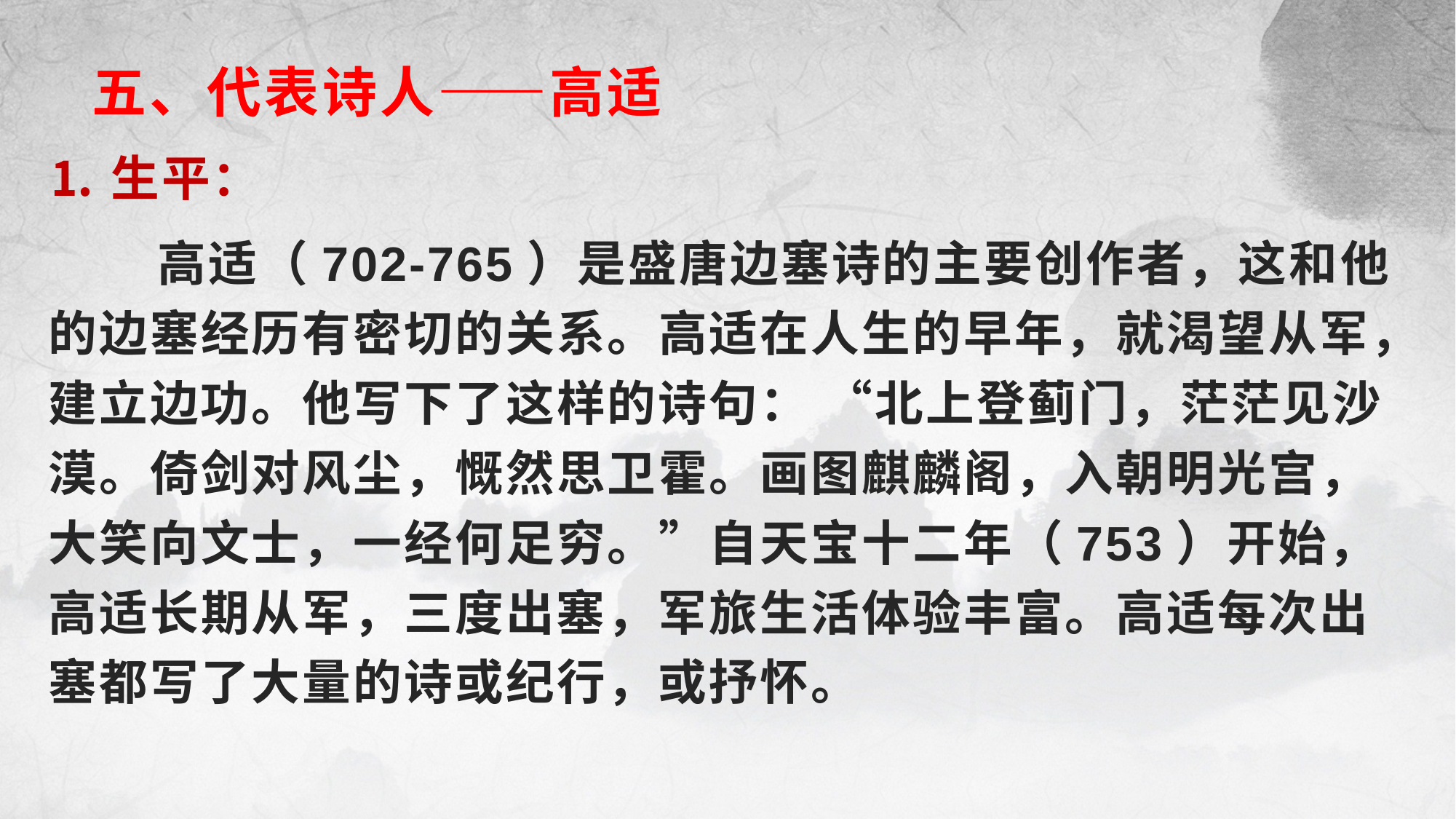

# 五、代表诗人——高适
⒈生平：
	高适（702-765）是盛唐边塞诗的主要创作者，这和他的边塞经历有密切的关系。高适在人生的早年，就渴望从军，建立边功。他写下了这样的诗句： “北上登蓟门，茫茫见沙漠。倚剑对风尘，慨然思卫霍。画图麒麟阁，入朝明光宫，大笑向文士，一经何足穷。”自天宝十二年（753）开始，高适长期从军，三度出塞，军旅生活体验丰富。高适每次出塞都写了大量的诗或纪行，或抒怀。